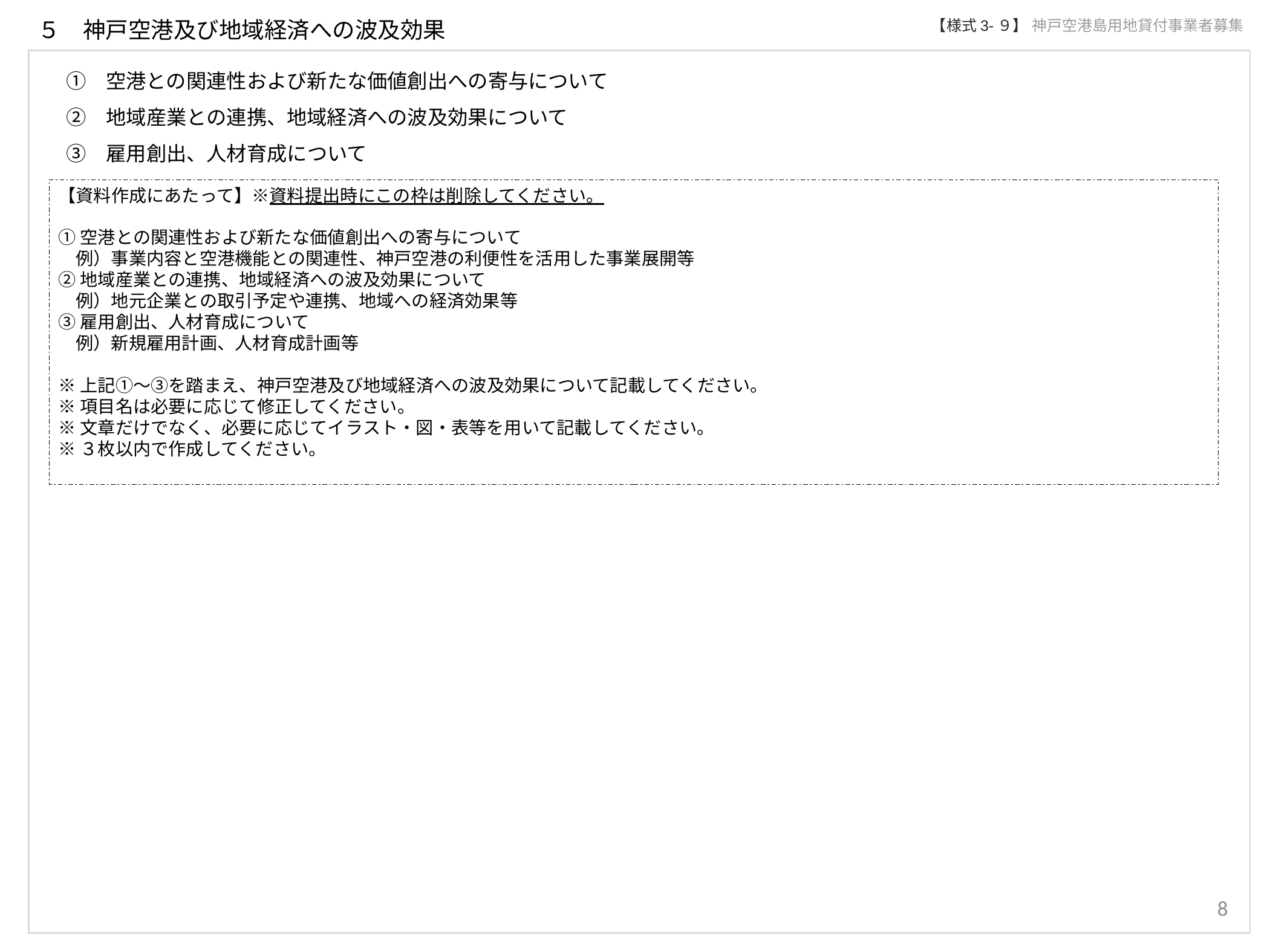

５　神戸空港及び地域経済への波及効果
【様式3-９】
神戸空港島用地貸付事業者募集

　①　空港との関連性および新たな価値創出への寄与について
　②　地域産業との連携、地域経済への波及効果について
　③　雇用創出、人材育成について
【資料作成にあたって】※資料提出時にこの枠は削除してください。

①空港との関連性および新たな価値創出への寄与について
　例）事業内容と空港機能との関連性、神戸空港の利便性を活用した事業展開等
②地域産業との連携、地域経済への波及効果について
　例）地元企業との取引予定や連携、地域への経済効果等
③雇用創出、人材育成について
　例）新規雇用計画、人材育成計画等

※上記①～③を踏まえ、神戸空港及び地域経済への波及効果について記載してください。
※項目名は必要に応じて修正してください。
※文章だけでなく、必要に応じてイラスト・図・表等を用いて記載してください。
※３枚以内で作成してください。

8